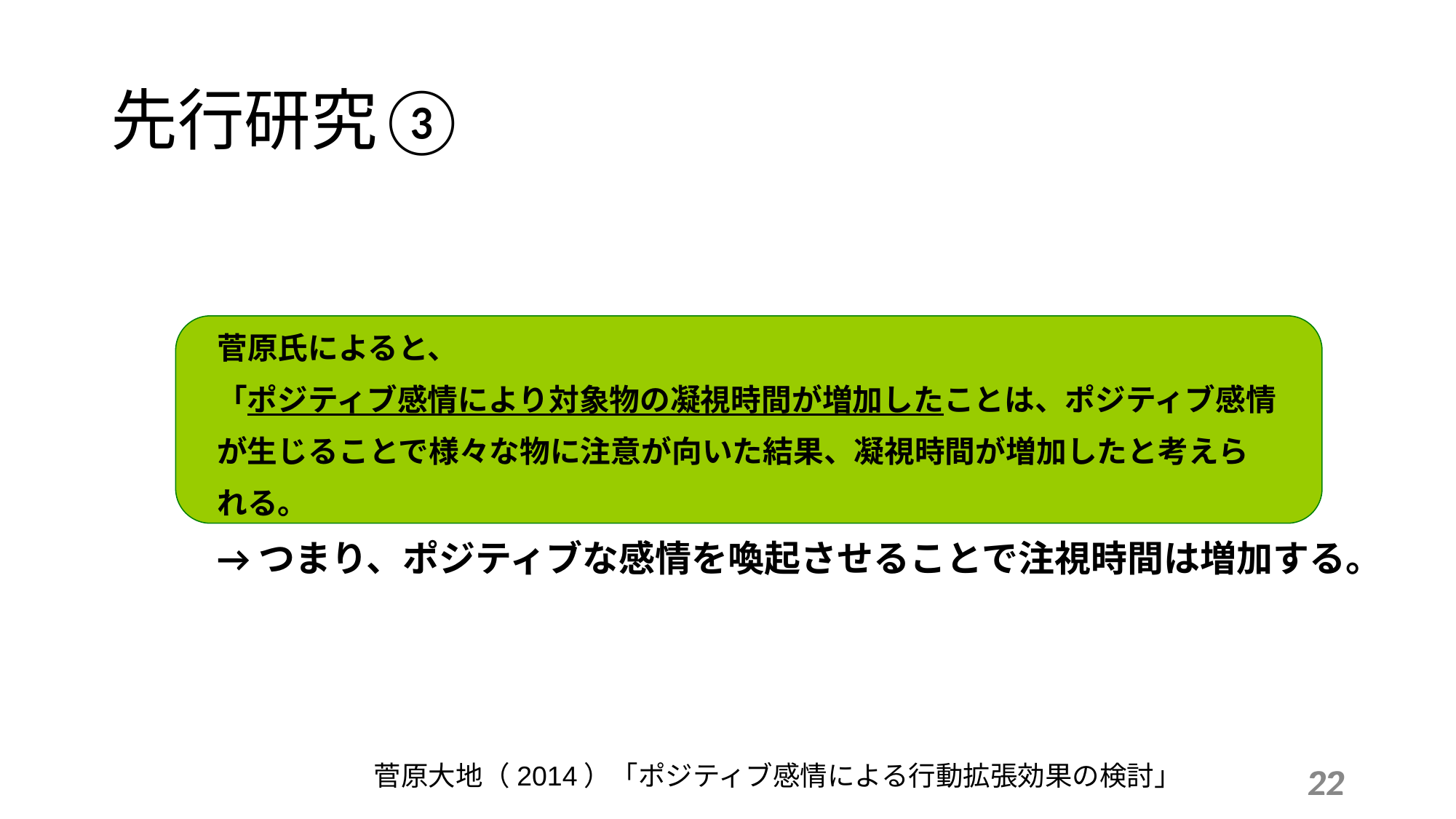

先行研究③

菅原氏によると、
「ポジティブ感情により対象物の凝視時間が増加したことは、ポジティブ感情
が生じることで様々な物に注意が向いた結果、凝視時間が増加したと考えら
れる。
→つまり、ポジティブな感情を喚起させることで注視時間は増加する。

菅原大地（2014）「ポジティブ感情による行動拡張効果の検討」
22
22